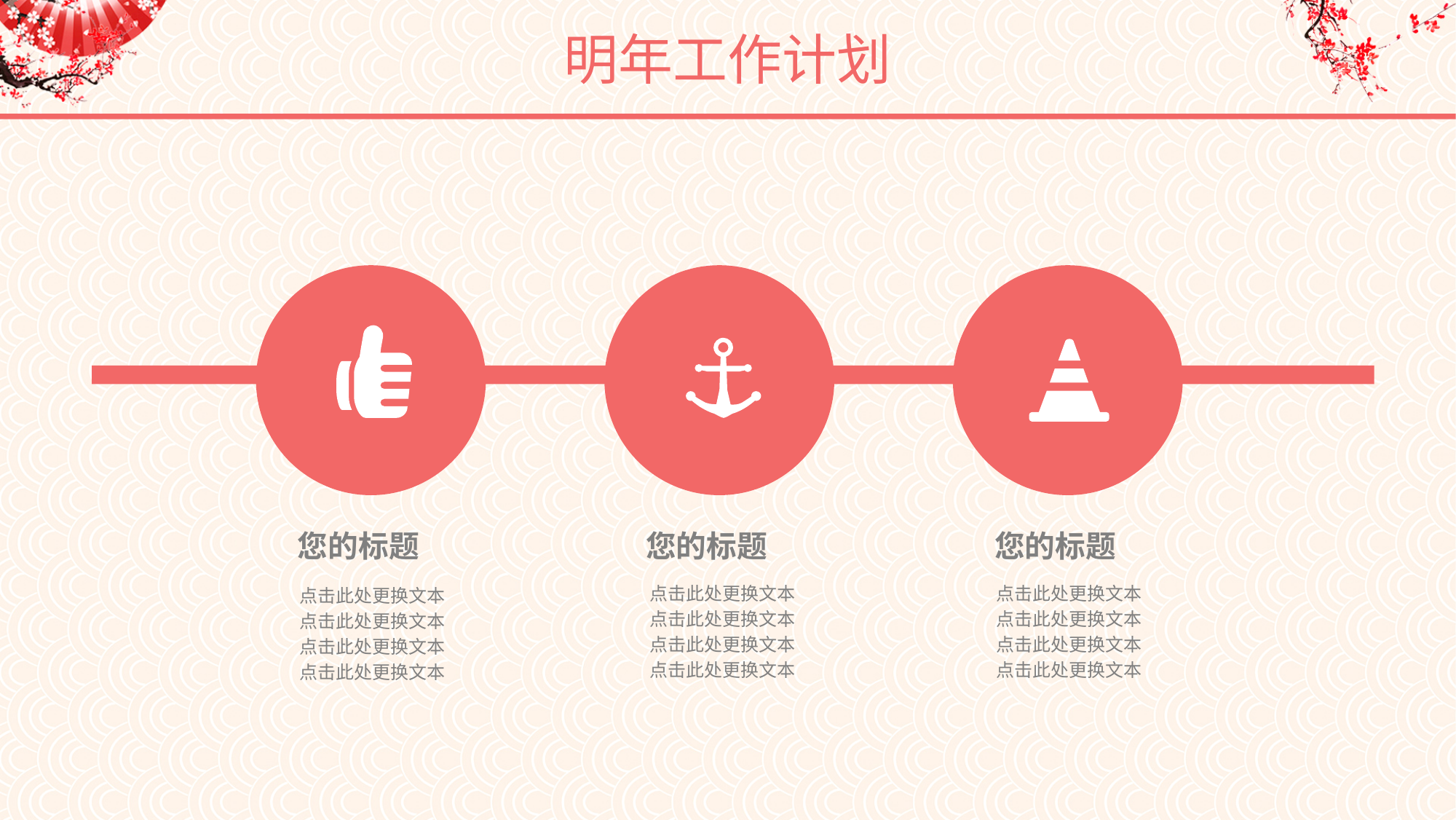

明年工作计划

您的标题
您的标题
您的标题
点击此处更换文本
点击此处更换文本
点击此处更换文本
点击此处更换文本
点击此处更换文本
点击此处更换文本
点击此处更换文本
点击此处更换文本
点击此处更换文本
点击此处更换文本
点击此处更换文本
点击此处更换文本